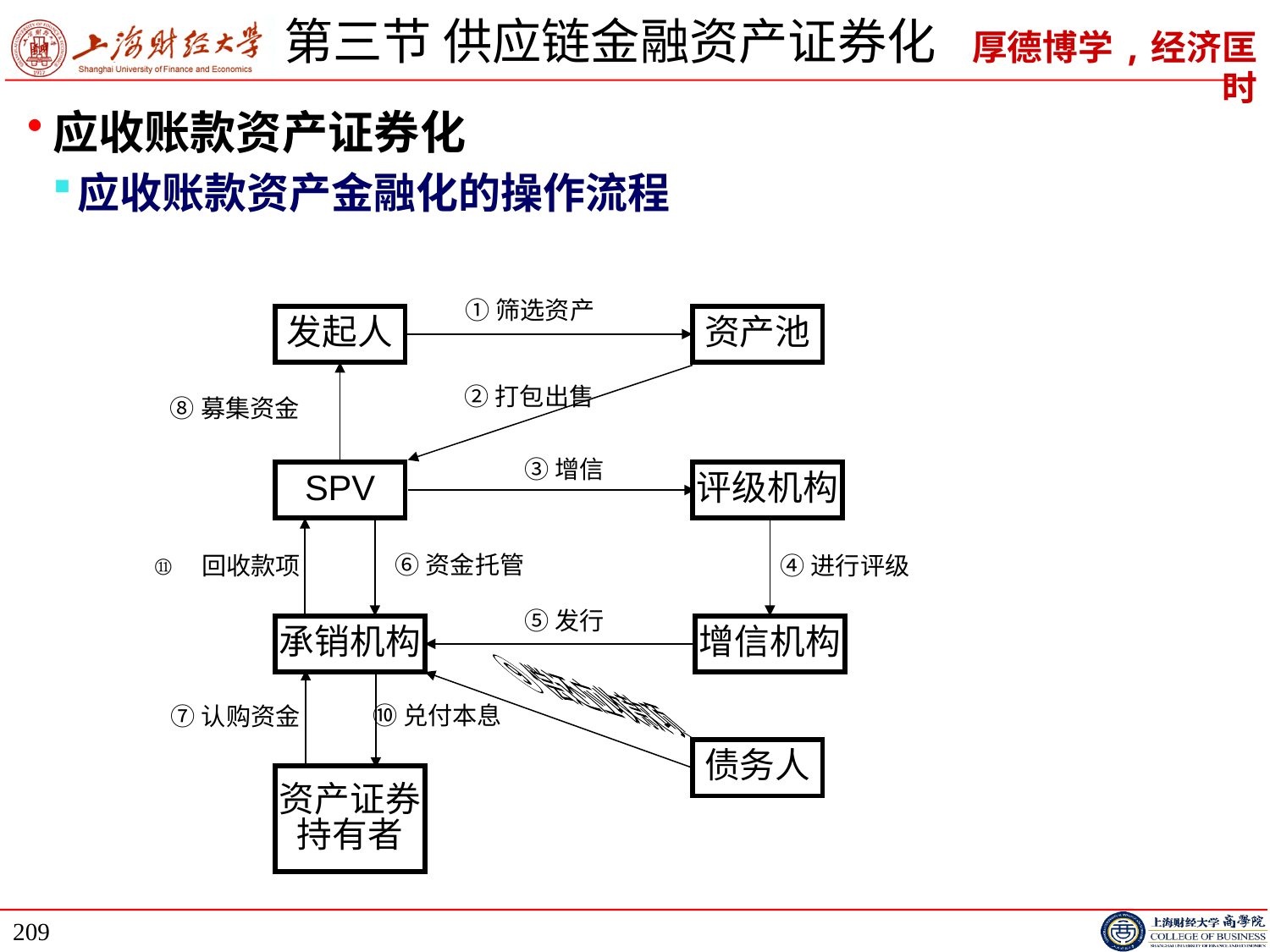

# 第三节 供应链金融资产证券化
应收账款资产证券化
应收账款资产金融化的操作流程

①筛选资产
发起人
资产池
②打包出售
⑧募集资金
③增信
评级机构
SPV
⑥资金托管
回收款项
④进行评级
⑤发行
承销机构
增信机构
⑨偿还应收款项
⑩兑付本息
⑦认购资金
债务人
资产证券持有者
209